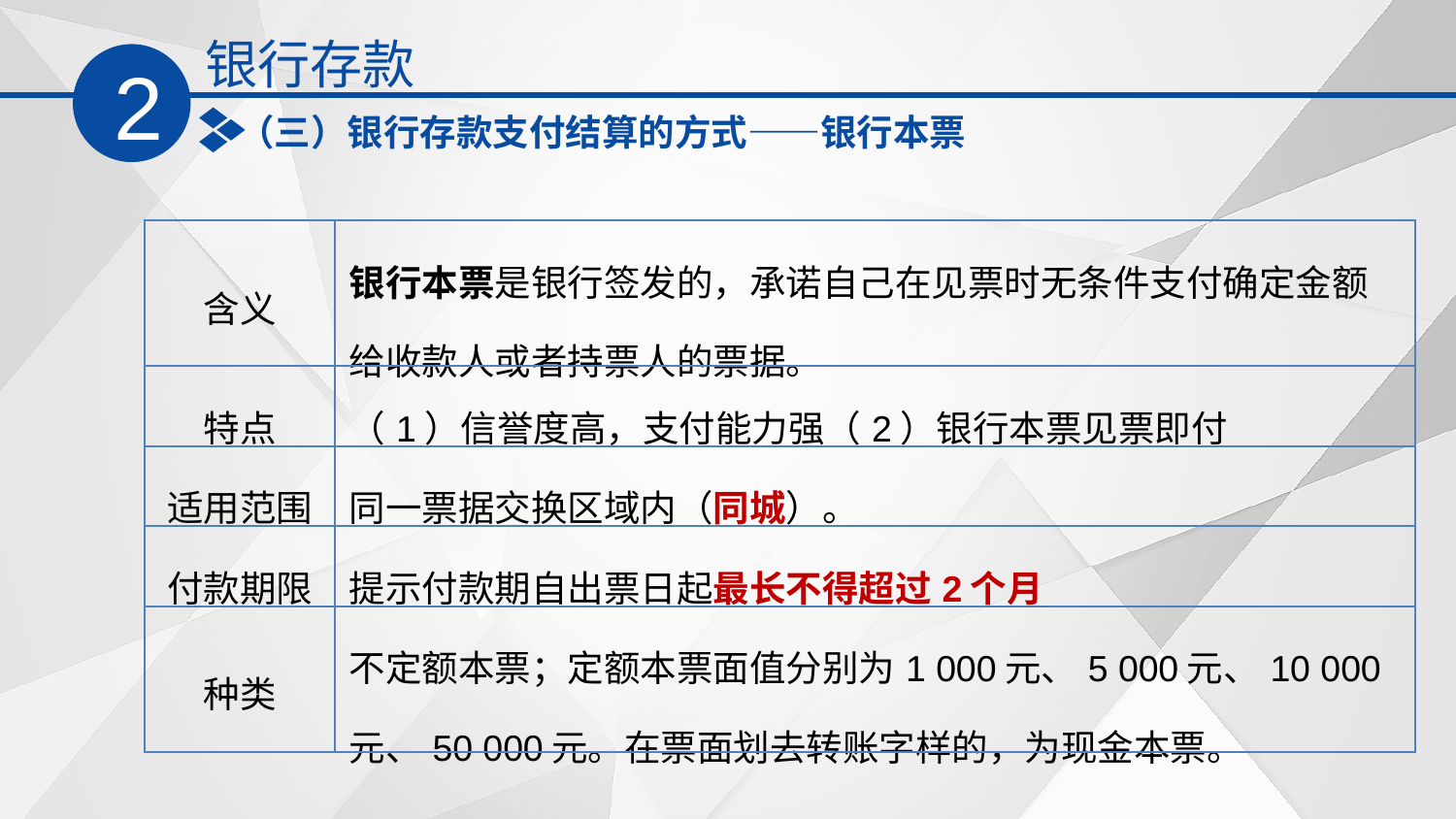

银行存款
2

（三）银行存款支付结算的方式——银行本票

| 含义 | 银行本票是银行签发的，承诺自己在见票时无条件支付确定金额给收款人或者持票人的票据。 |
| --- | --- |
| 特点 | （1）信誉度高，支付能力强（2）银行本票见票即付 |
| 适用范围 | 同一票据交换区域内（同城）。 |
| 付款期限 | 提示付款期自出票日起最长不得超过2个月 |
| 种类 | 不定额本票；定额本票面值分别为1 000元、5 000元、10 000元、50 000元。在票面划去转账字样的，为现金本票。 |